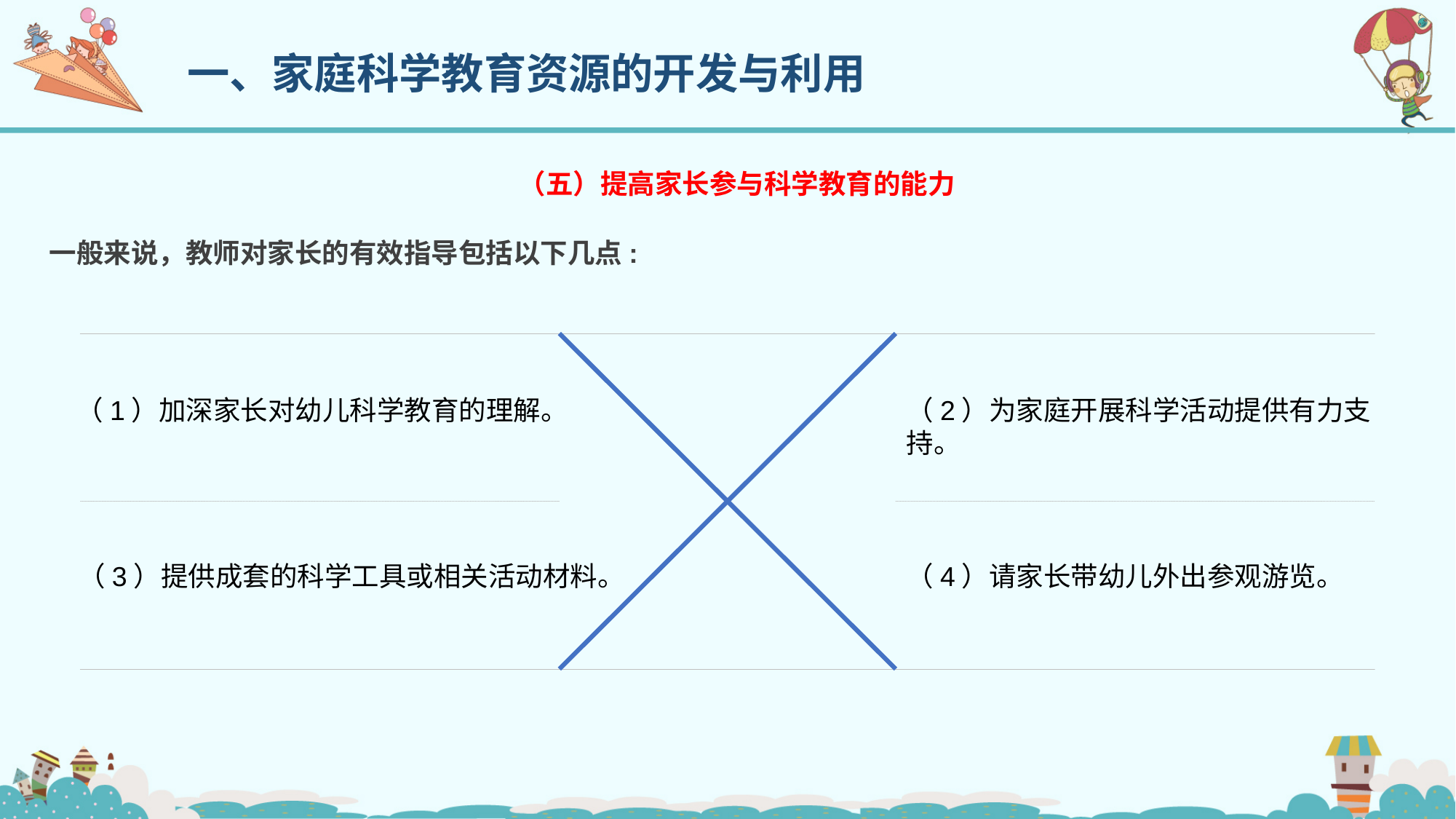

一、家庭科学教育资源的开发与利用

（五）提高家长参与科学教育的能力
一般来说，教师对家长的有效指导包括以下几点:
（1）加深家长对幼儿科学教育的理解。
（2）为家庭开展科学活动提供有力支持。
（3）提供成套的科学工具或相关活动材料。
（4）请家长带幼儿外出参观游览。